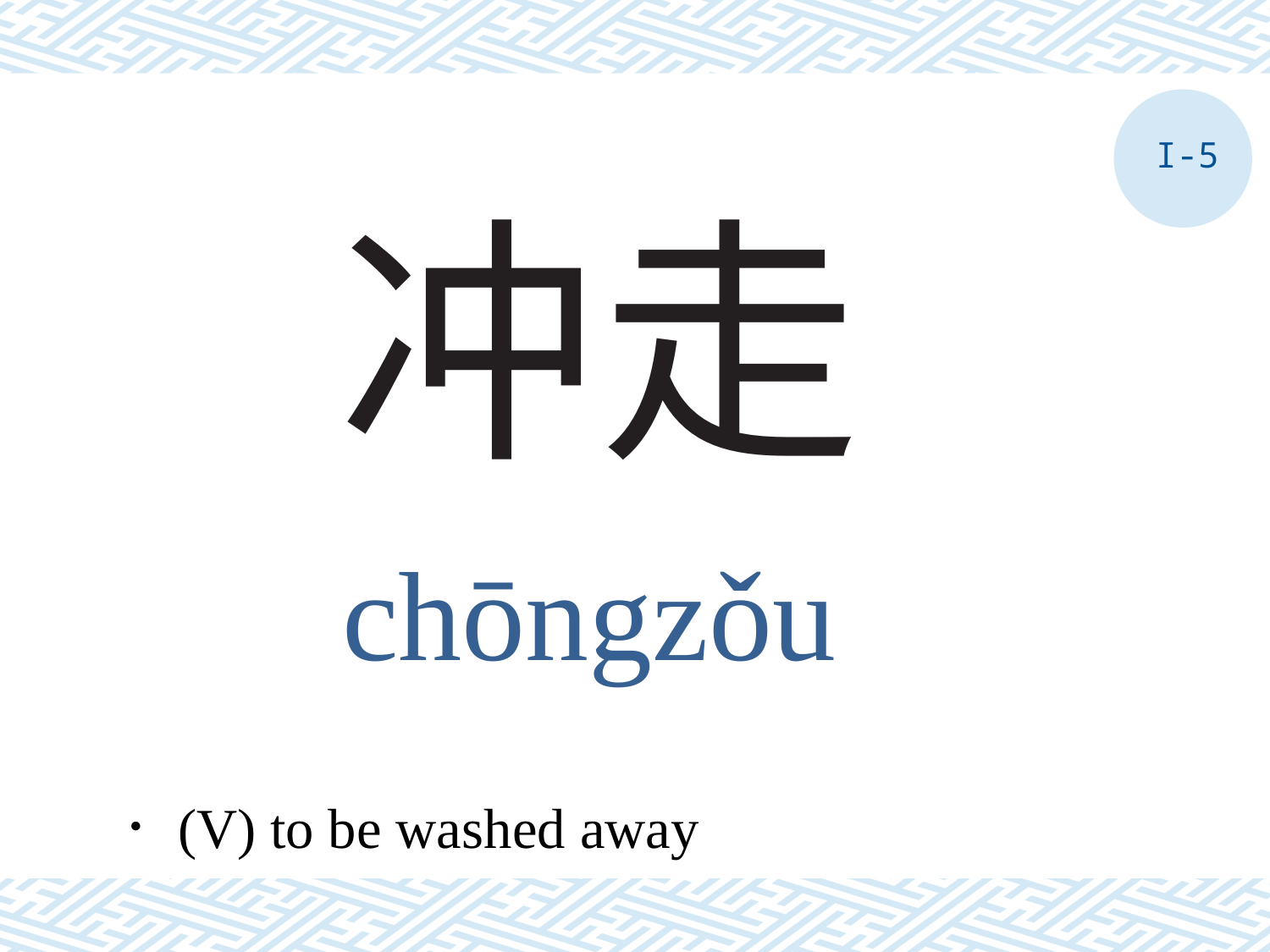

I-5

# 冲走
chōngzǒu
．(V) to be washed away